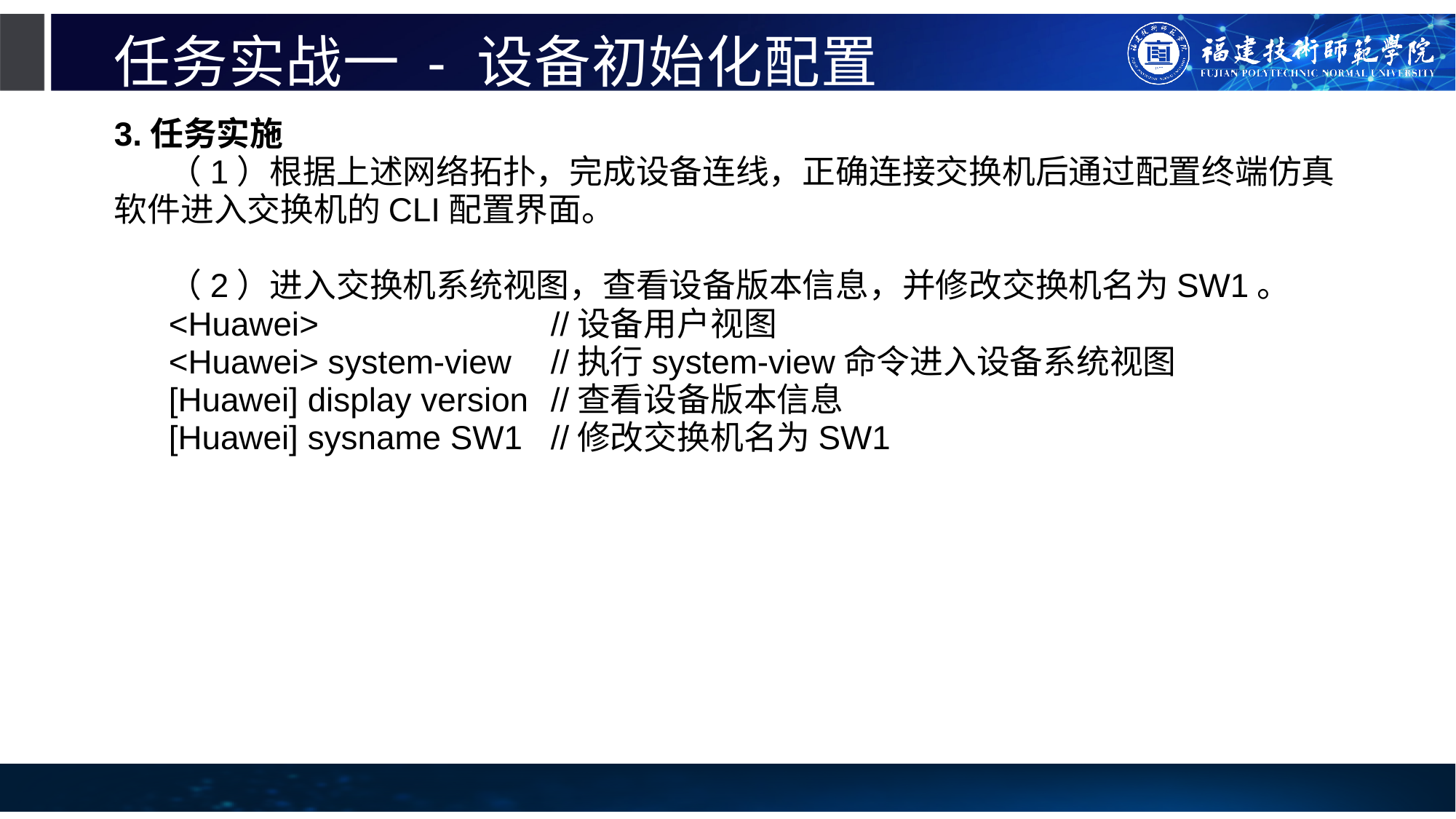

# 任务实战一 - 设备初始化配置
3.任务实施
（1）根据上述网络拓扑，完成设备连线，正确连接交换机后通过配置终端仿真软件进入交换机的CLI配置界面。

（2）进入交换机系统视图，查看设备版本信息，并修改交换机名为SW1。
<Huawei>			//设备用户视图
<Huawei> system-view	//执行system-view命令进入设备系统视图
[Huawei] display version	//查看设备版本信息
[Huawei] sysname SW1	//修改交换机名为SW1